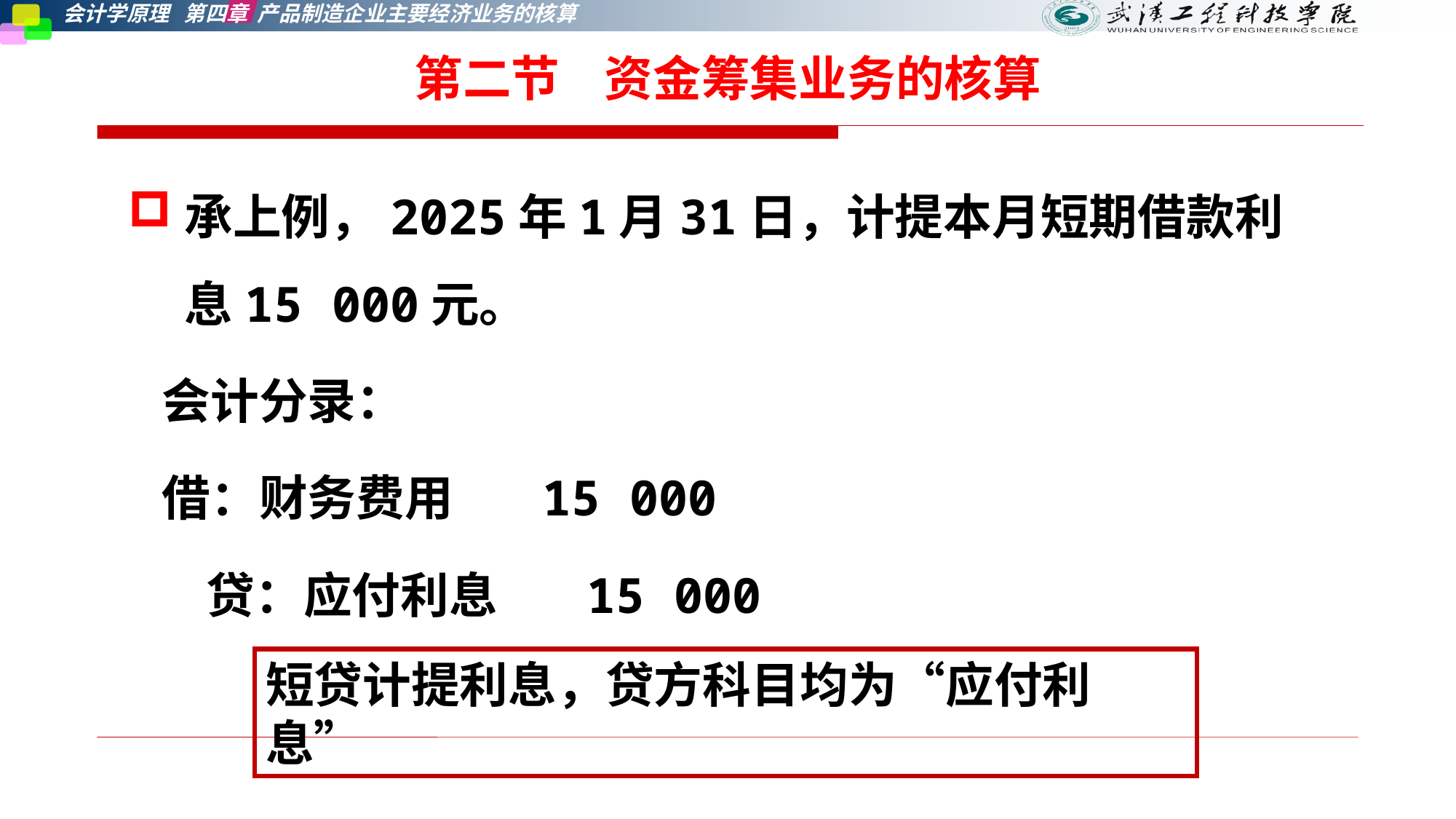

第二节    资金筹集业务的核算
承上例，2025年1月31日，计提本月短期借款利息15 000元。
  会计分录：
  借：财务费用       15 000
      贷：应付利息       15 000
短贷计提利息，贷方科目均为“应付利息”